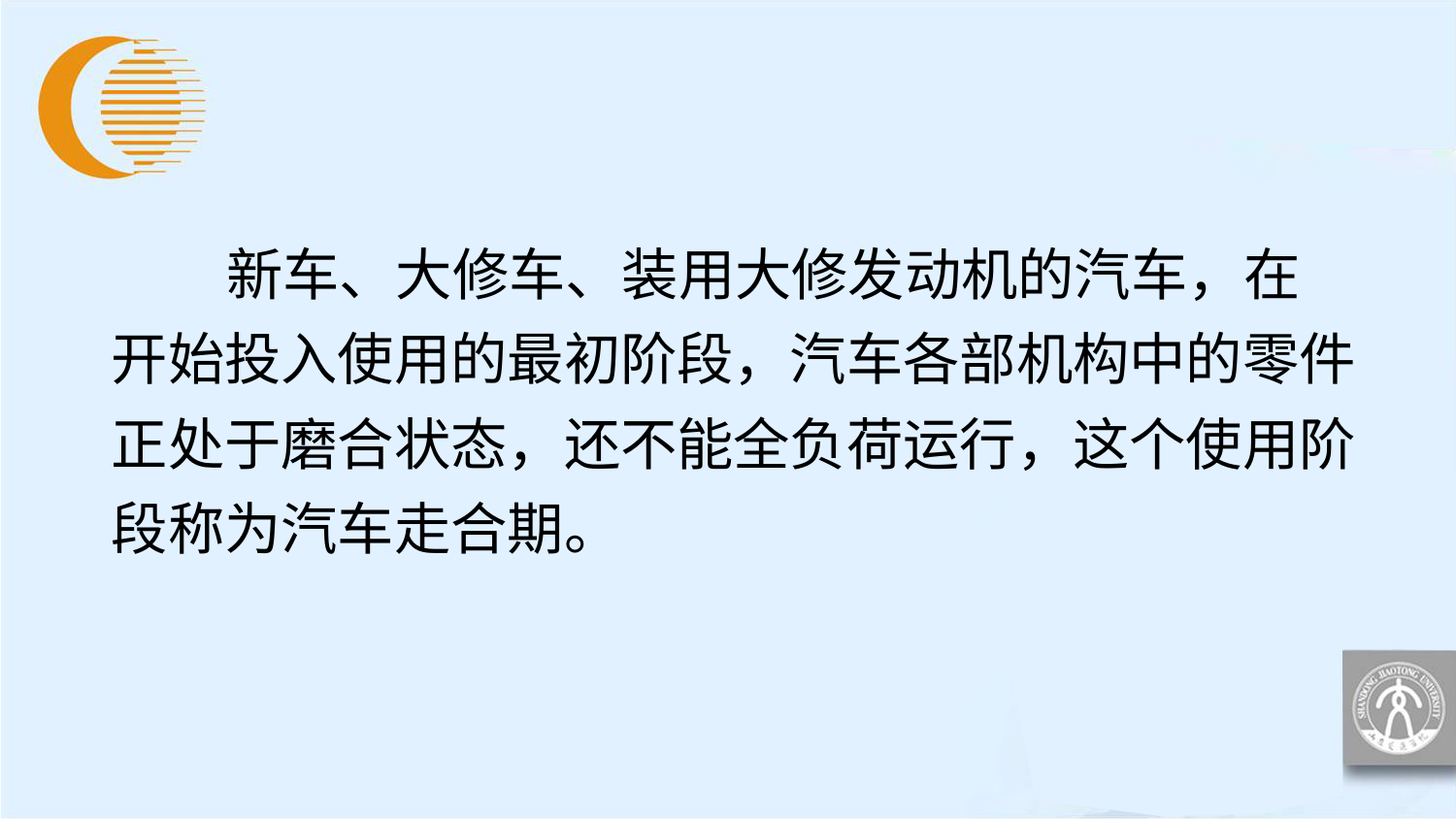

新车、大修车、装用大修发动机的汽车，在开始投入使用的最初阶段，汽车各部机构中的零件正处于磨合状态，还不能全负荷运行，这个使用阶段称为汽车走合期。